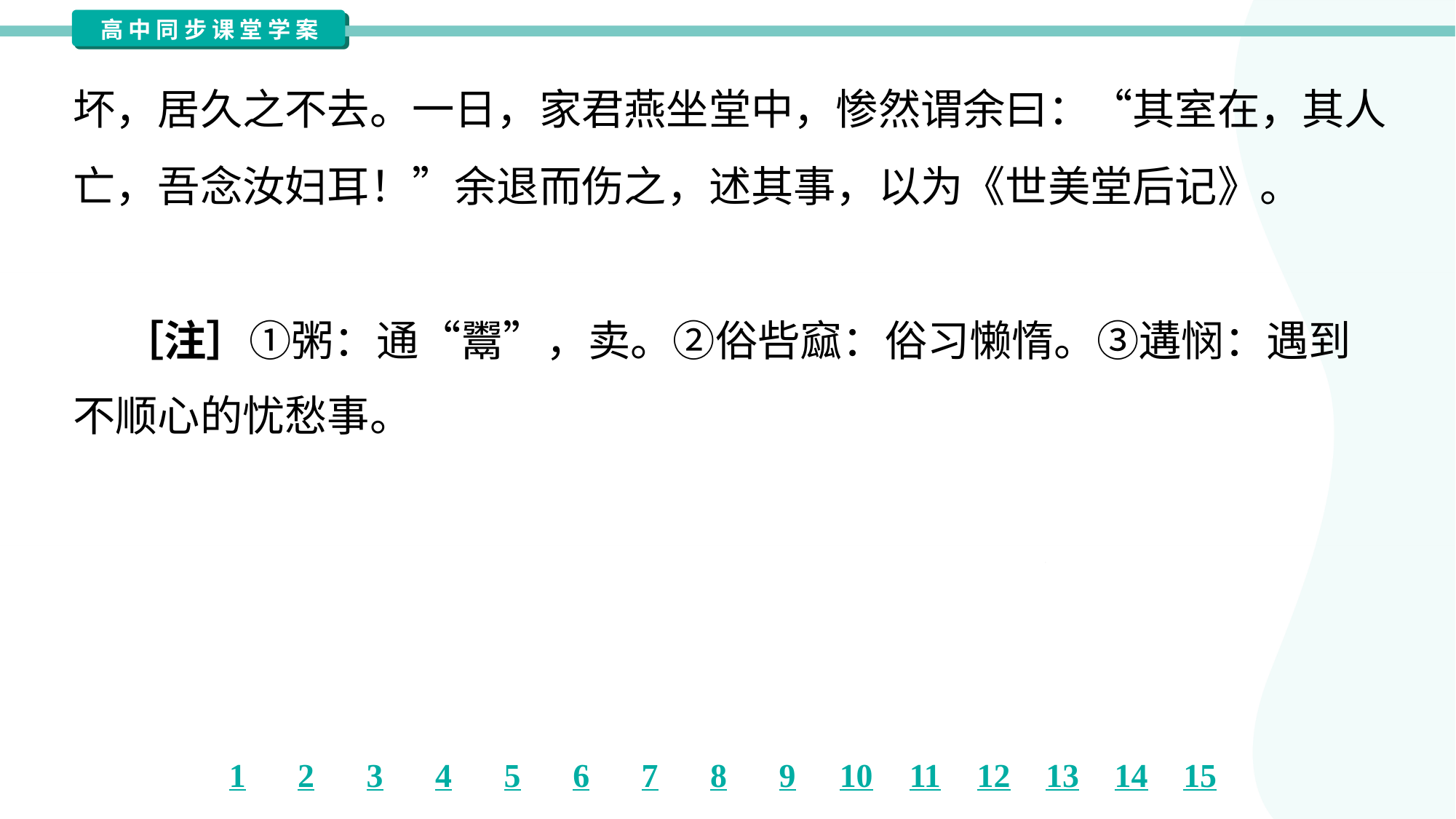

坏，居久之不去。一日，家君燕坐堂中，惨然谓余曰：“其室在，其人
亡，吾念汝妇耳！”余退而伤之，述其事，以为《世美堂后记》。
（摘编自归有光《震川先生集》）
    ［注］①粥：通“鬻”，卖。②俗呰窳：俗习懒惰。③遘悯：遇到
不顺心的忧愁事。#1.1.7